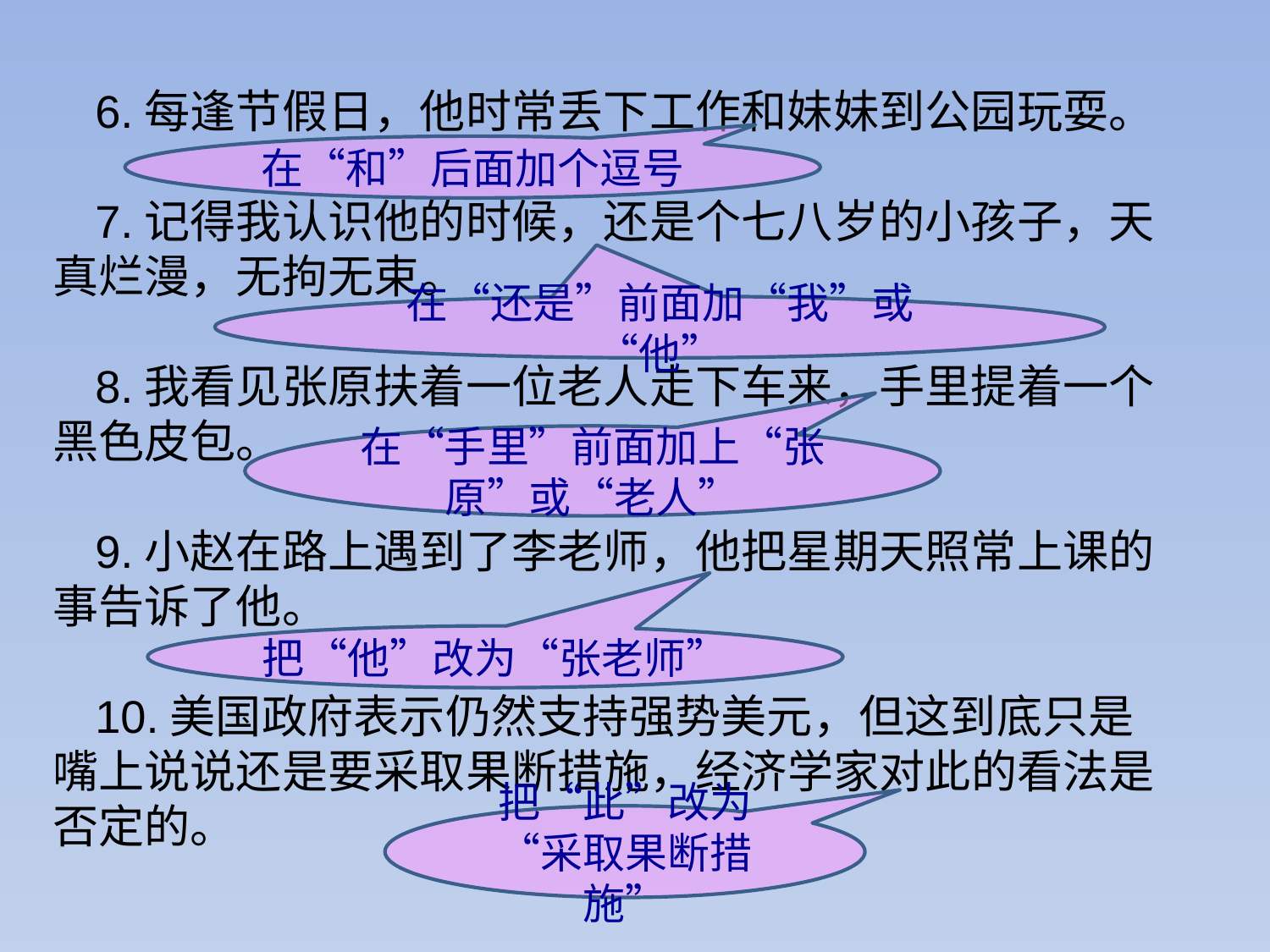

6.每逢节假日，他时常丢下工作和妹妹到公园玩耍。

7.记得我认识他的时候，还是个七八岁的小孩子，天真烂漫，无拘无束。

8.我看见张原扶着一位老人走下车来，手里提着一个黑色皮包。

9.小赵在路上遇到了李老师，他把星期天照常上课的事告诉了他。

10.美国政府表示仍然支持强势美元，但这到底只是嘴上说说还是要采取果断措施，经济学家对此的看法是否定的。
在“和”后面加个逗号
在“还是”前面加“我”或“他”
在“手里”前面加上“张原”或“老人”
把“他”改为“张老师”
把“此”改为“采取果断措施”